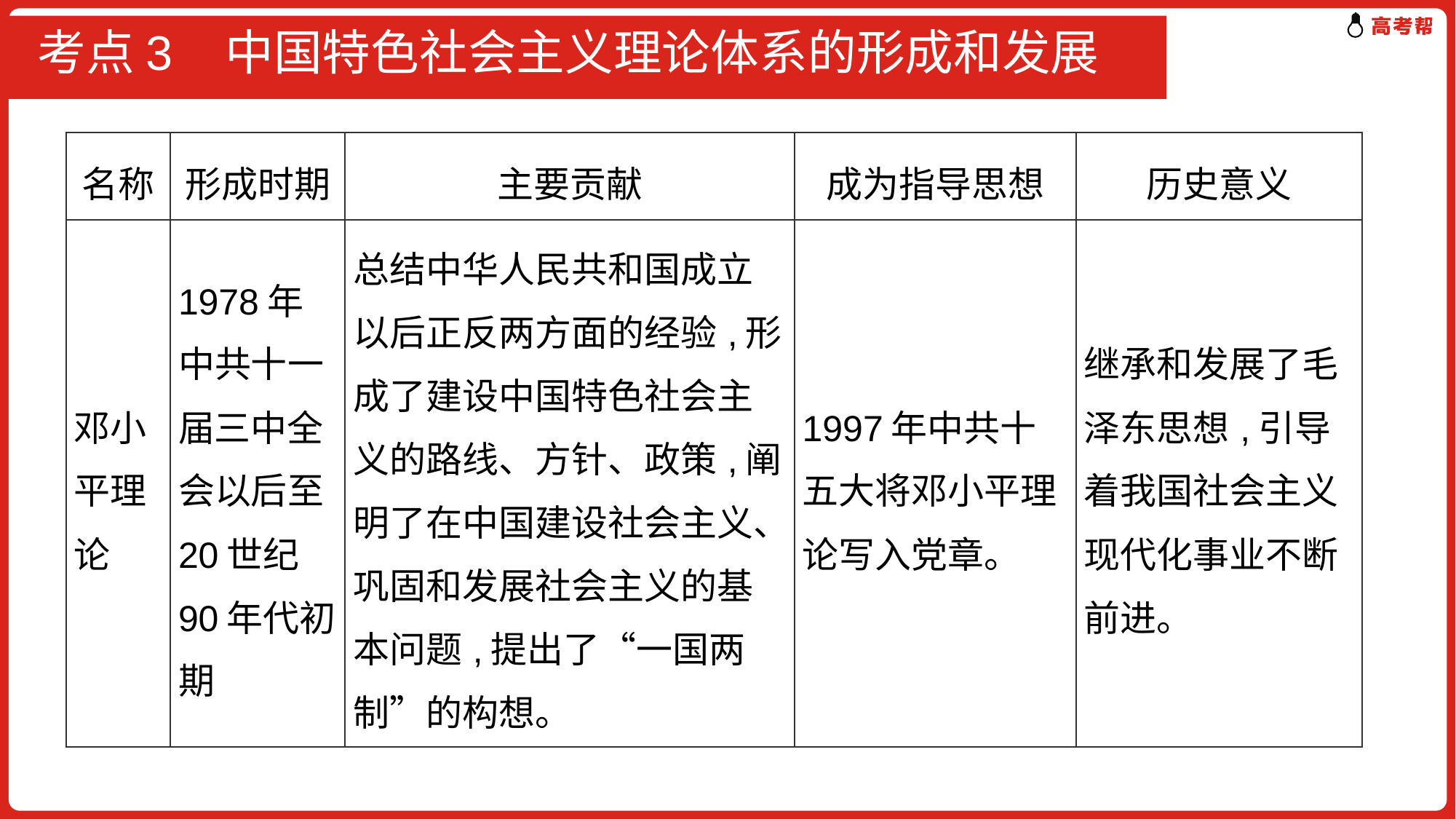

# 考点3   中国特色社会主义理论体系的形成和发展
| 名称 | 形成时期 | 主要贡献 | 成为指导思想 | 历史意义 |
| --- | --- | --- | --- | --- |
| 邓小平理论 | 1978年中共十一届三中全会以后至20世纪90年代初期 | 总结中华人民共和国成立以后正反两方面的经验,形成了建设中国特色社会主义的路线、方针、政策,阐明了在中国建设社会主义、巩固和发展社会主义的基本问题,提出了“一国两制”的构想。 | 1997年中共十五大将邓小平理论写入党章。 | 继承和发展了毛泽东思想,引导着我国社会主义现代化事业不断前进。 |